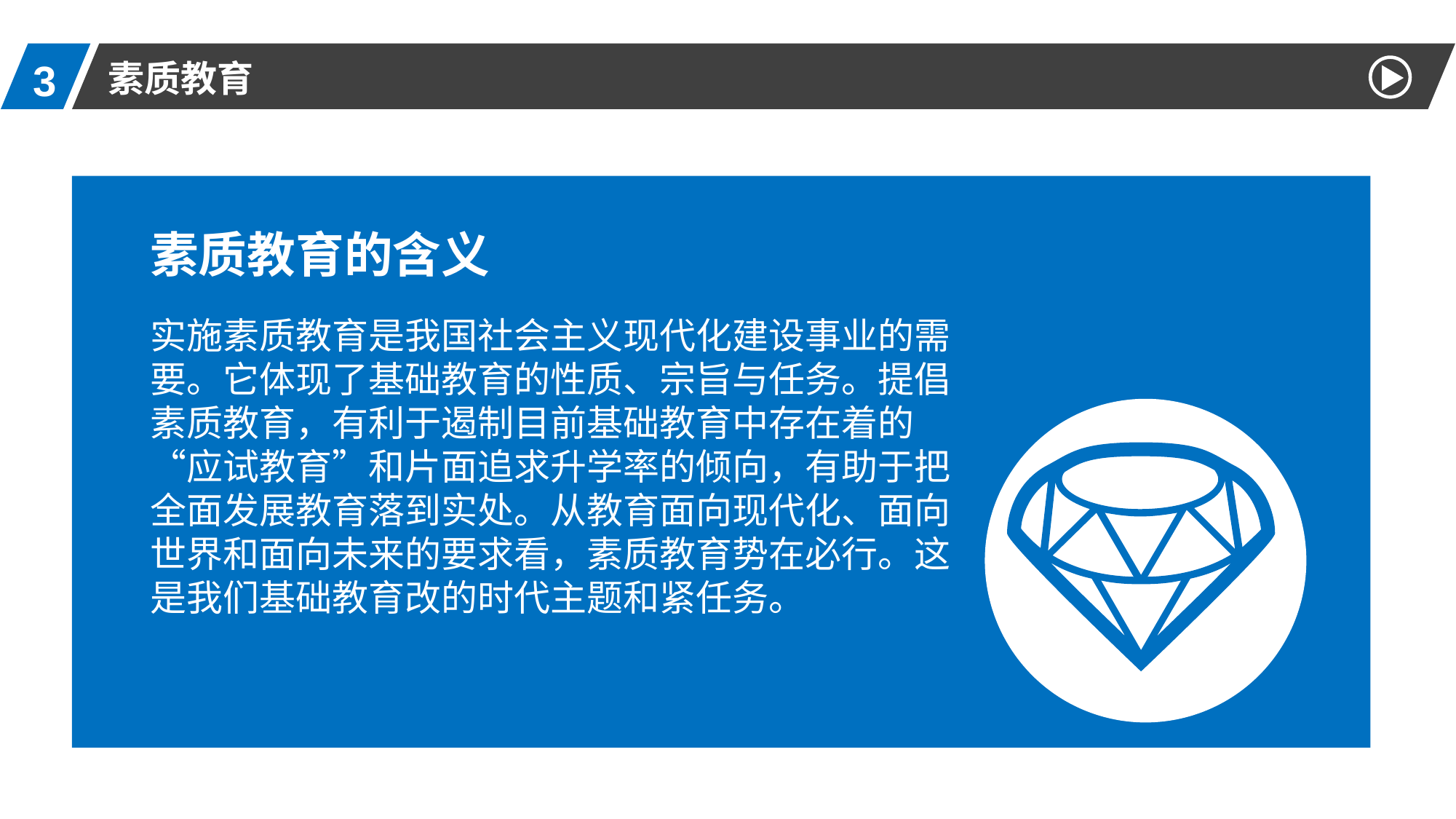

3
素质教育

素质教育的含义
实施素质教育是我国社会主义现代化建设事业的需要。它体现了基础教育的性质、宗旨与任务。提倡素质教育，有利于遏制目前基础教育中存在着的“应试教育”和片面追求升学率的倾向，有助于把全面发展教育落到实处。从教育面向现代化、面向世界和面向未来的要求看，素质教育势在必行。这是我们基础教育改的时代主题和紧任务。